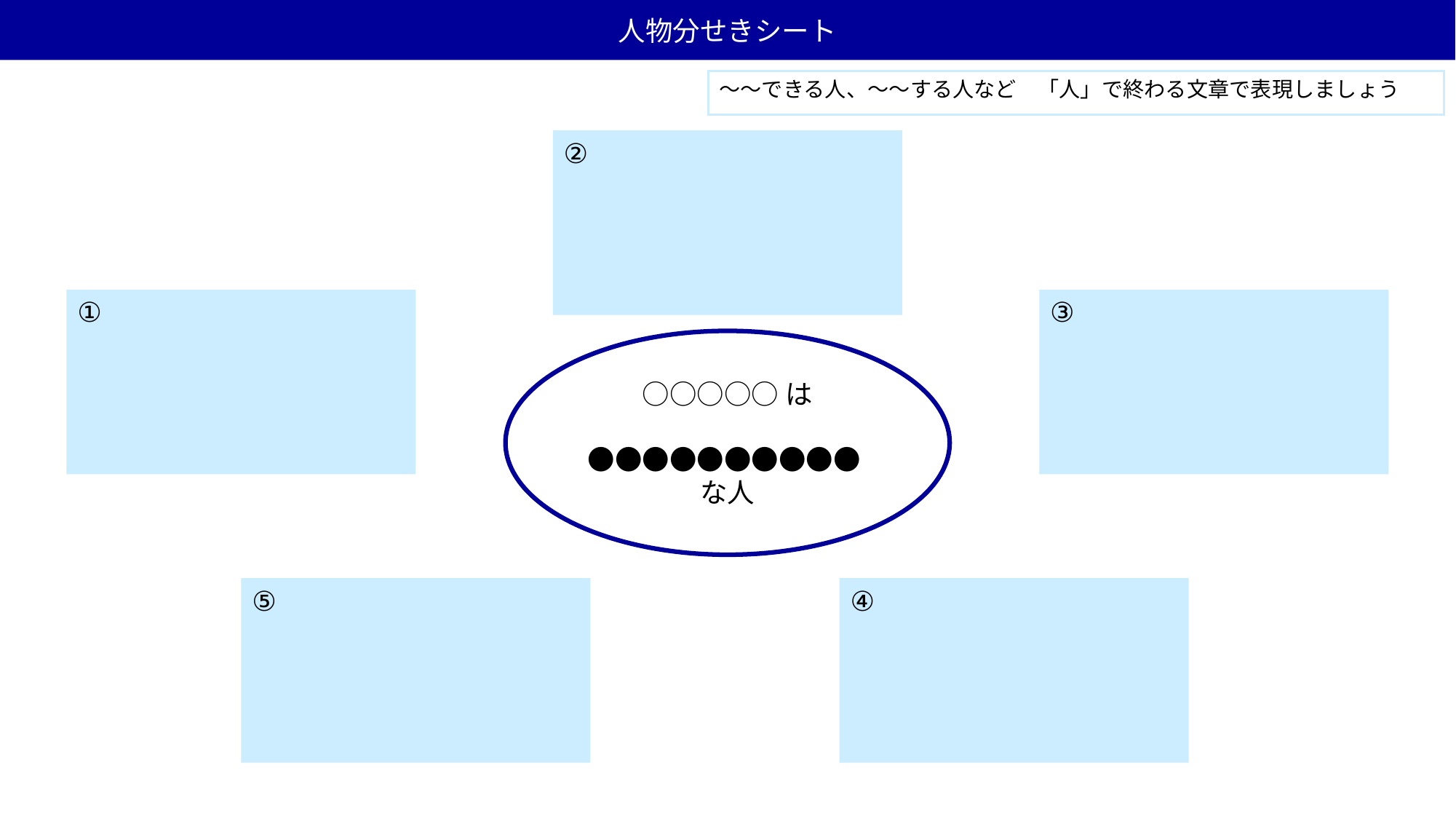

人物分せきシート
～～できる人、～～する人など　「人」で終わる文章で表現しましょう
②
①
③
○○○○○は

●●●●●●●●●●な人
⑤
④